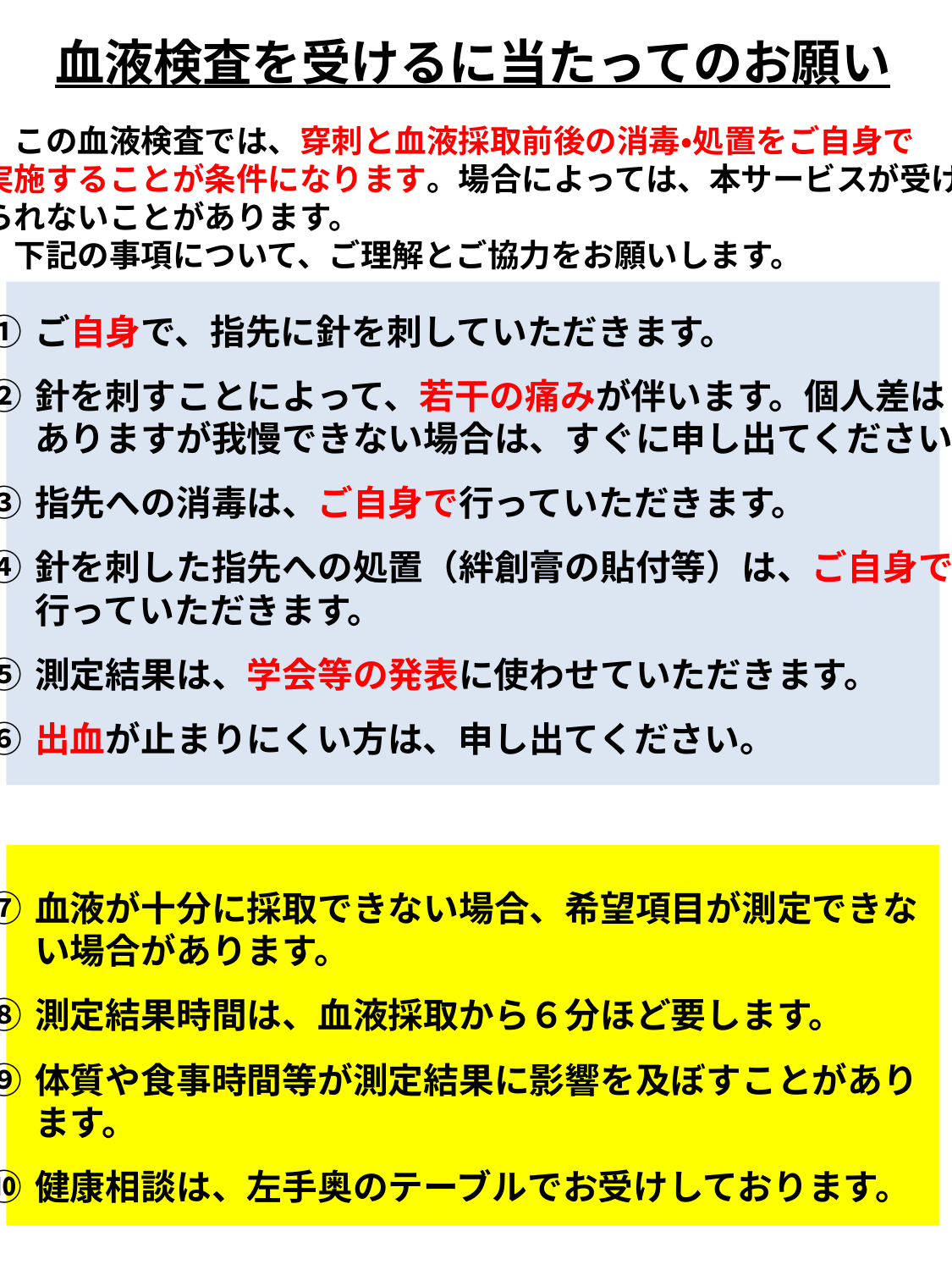

血液検査を受けるに当たってのお願い
　この血液検査では、穿刺と血液採取前後の消毒・処置をご自身で
実施することが条件になります。場合によっては、本サービスが受け
られないことがあります。
　下記の事項について、ご理解とご協力をお願いします。

ご自身で、指先に針を刺していただきます。

針を刺すことによって、若干の痛みが伴います。個人差は
ありますが我慢できない場合は、すぐに申し出てください。

指先への消毒は、ご自身で行っていただきます。

針を刺した指先への処置（絆創膏の貼付等）は、ご自身で
行っていただきます。

測定結果は、学会等の発表に使わせていただきます。

出血が止まりにくい方は、申し出てください。
血液が十分に採取できない場合、希望項目が測定できな
い場合があります。

測定結果時間は、血液採取から６分ほど要します。

体質や食事時間等が測定結果に影響を及ぼすことがあり
ます。

健康相談は、左手奥のテーブルでお受けしております。